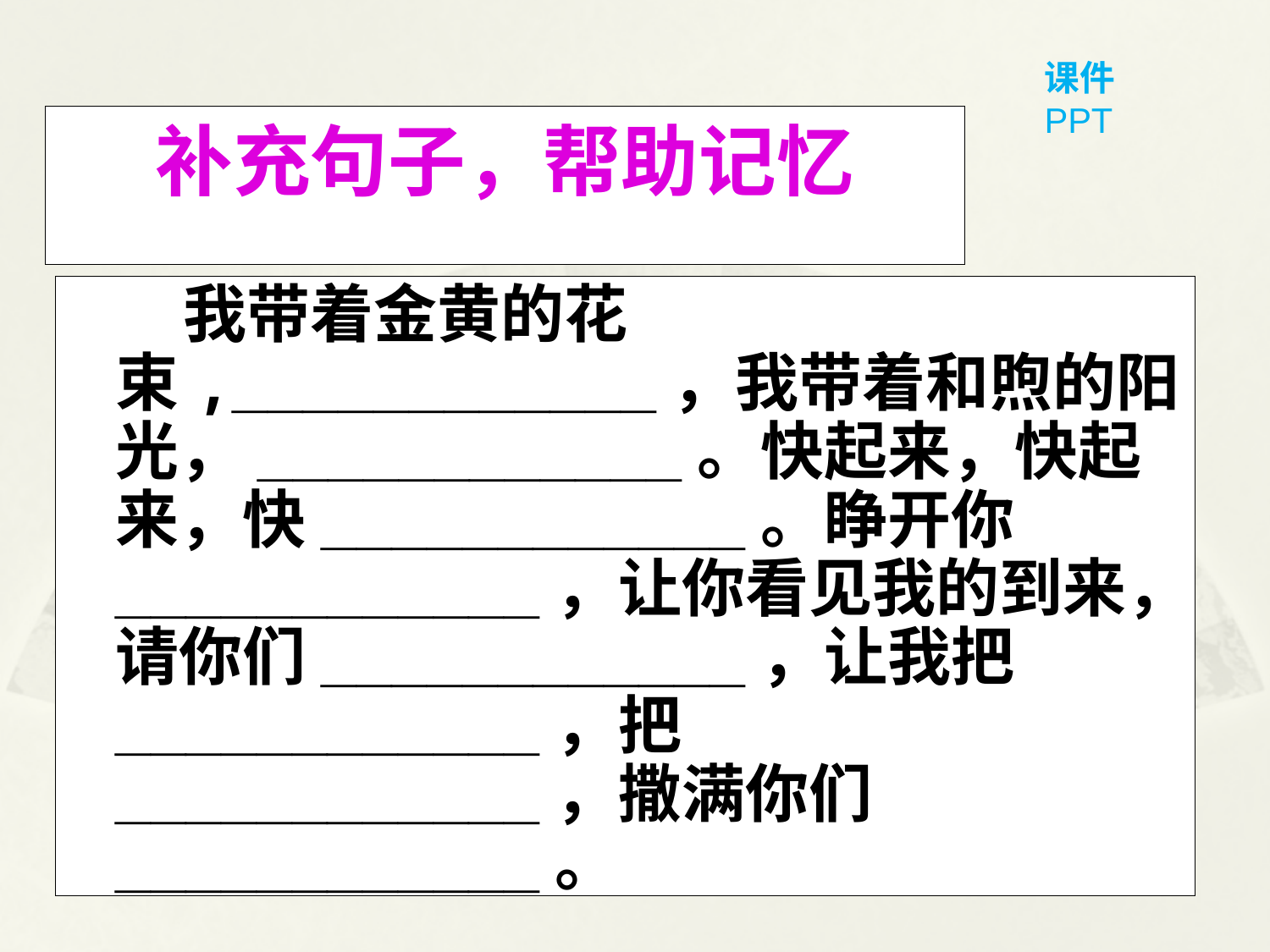

课件PPT
# 补充句子，帮助记忆
        我带着金黄的花束,____________，我带着和煦的阳光，____________。快起来，快起来，快____________。睁开你____________，让你看见我的到来，请你们____________，让我把____________，把____________，撒满你们____________。